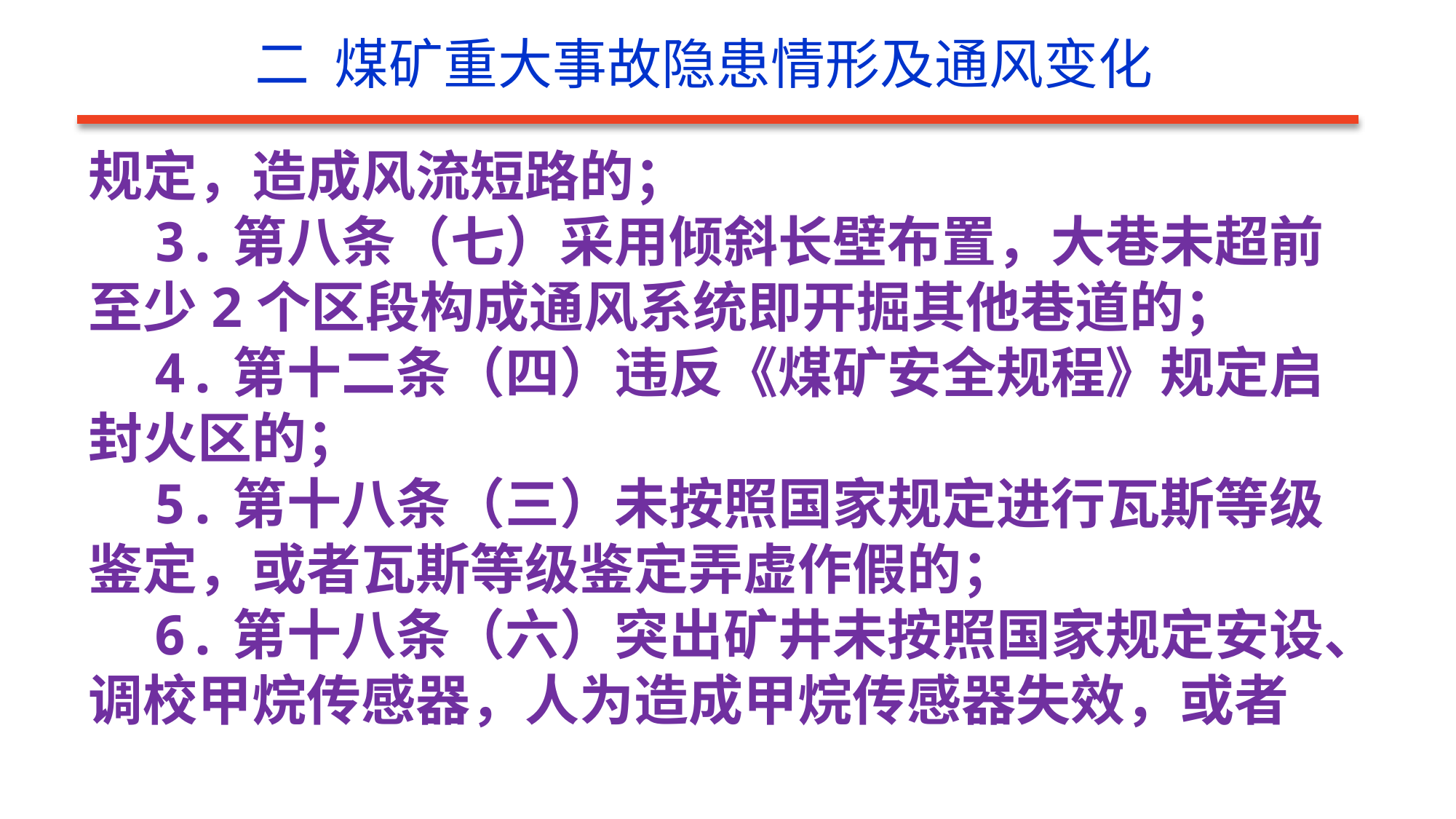

二  煤矿重大事故隐患情形及通风变化
规定，造成风流短路的；
  3.第八条（七）采用倾斜长壁布置，大巷未超前至少2个区段构成通风系统即开掘其他巷道的；
  4.第十二条（四）违反《煤矿安全规程》规定启封火区的；
  5.第十八条（三）未按照国家规定进行瓦斯等级鉴定，或者瓦斯等级鉴定弄虚作假的；
  6.第十八条（六）突出矿井未按照国家规定安设、调校甲烷传感器，人为造成甲烷传感器失效，或者